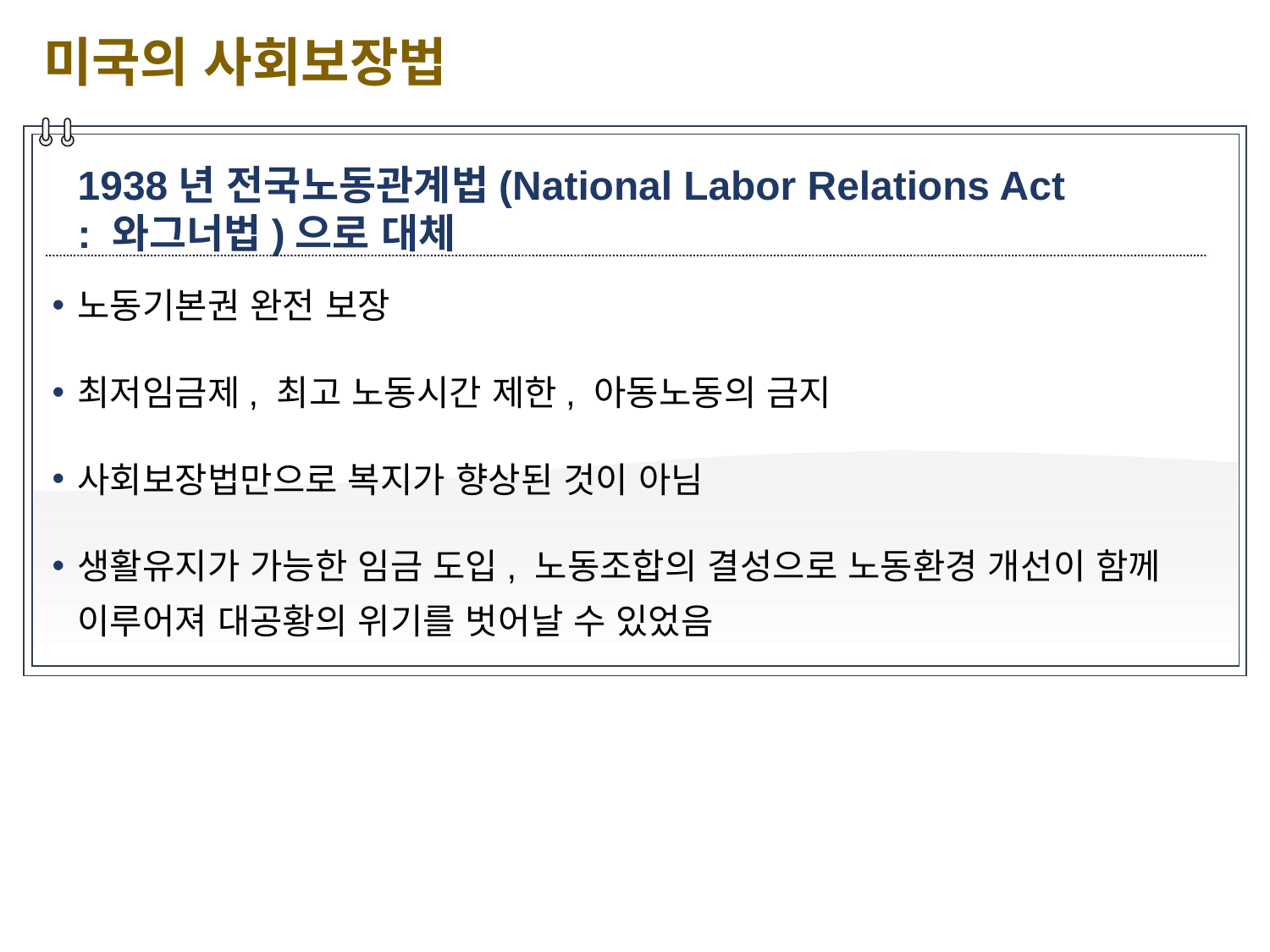

미국의 사회보장법

1938년 전국노동관계법(National Labor Relations Act
: 와그너법)으로 대체

노동기본권 완전 보장
최저임금제, 최고 노동시간 제한, 아동노동의 금지
사회보장법만으로 복지가 향상된 것이 아님
생활유지가 가능한 임금 도입, 노동조합의 결성으로 노동환경 개선이 함께 이루어져 대공황의 위기를 벗어날 수 있었음